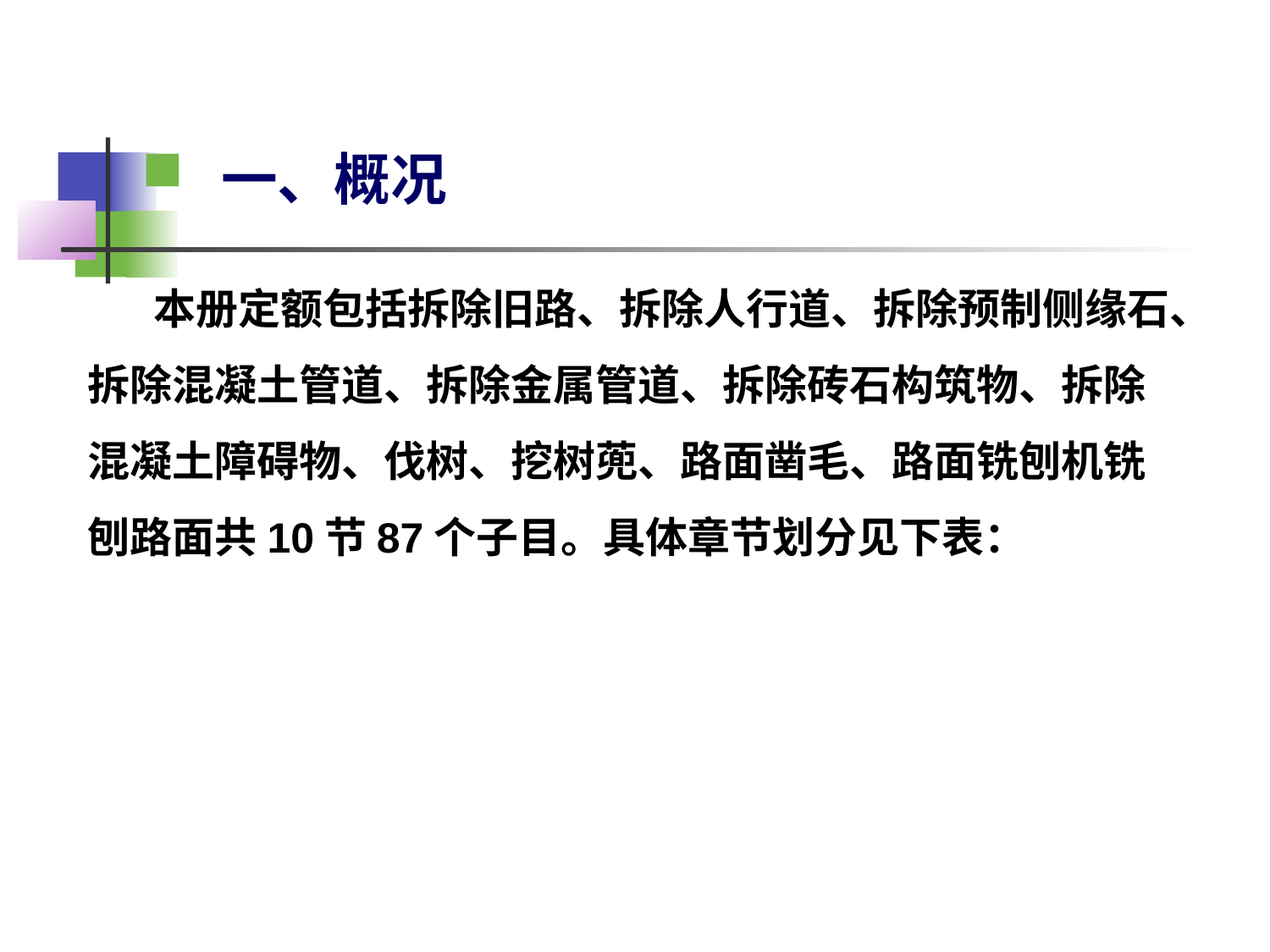

# 一、概况
  本册定额包括拆除旧路、拆除人行道、拆除预制侧缘石、拆除混凝土管道、拆除金属管道、拆除砖石构筑物、拆除混凝土障碍物、伐树、挖树蔸、路面凿毛、路面铣刨机铣刨路面共10节87个子目。具体章节划分见下表：